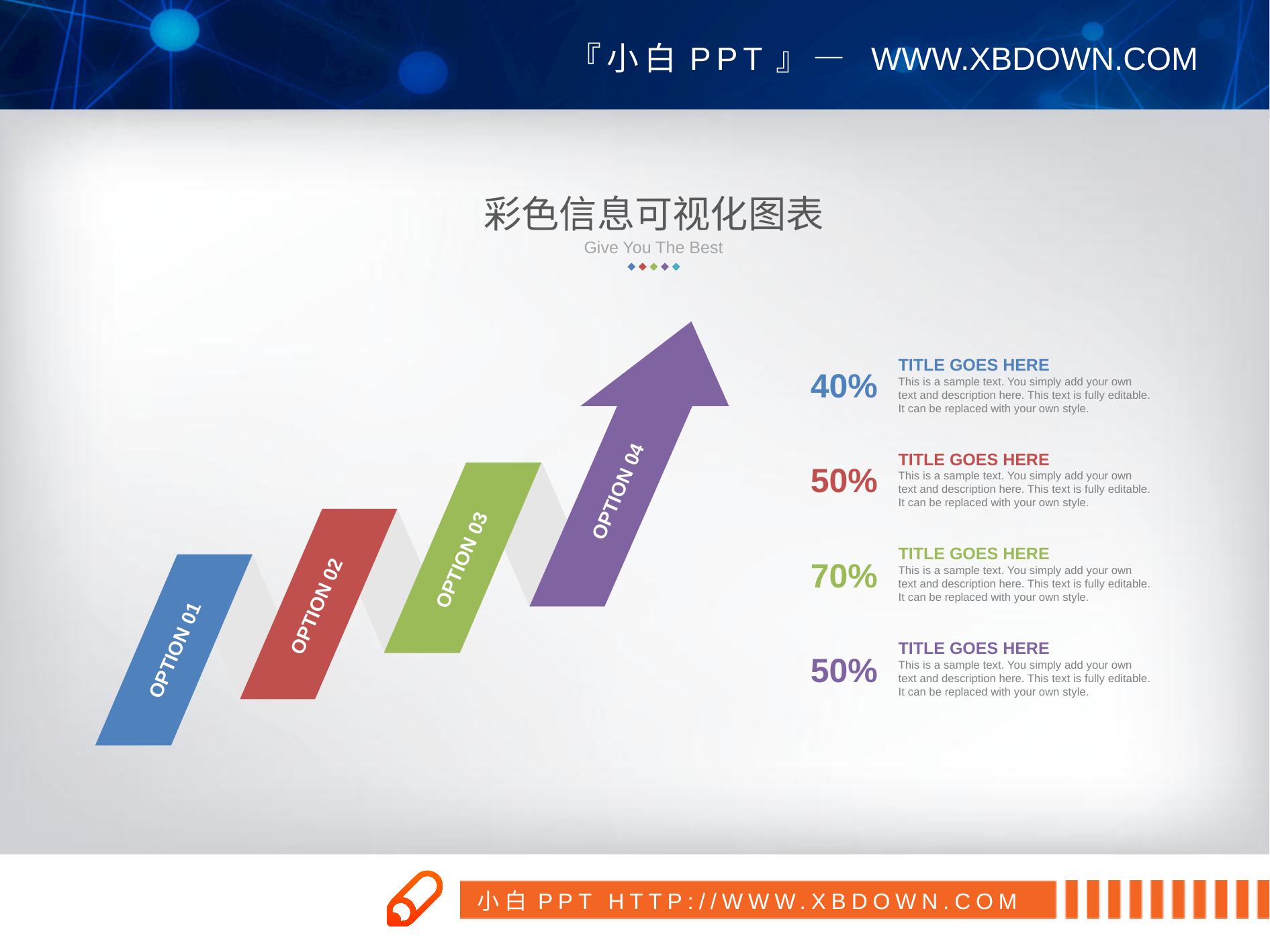

彩色信息可视化图表
Give You The Best

OPTION 04
TITLE GOES HERE
This is a sample text. You simply add your own text and description here. This text is fully editable. It can be replaced with your own style.
40%
TITLE GOES HERE
This is a sample text. You simply add your own text and description here. This text is fully editable. It can be replaced with your own style.
50%

OPTION 03

OPTION 02
TITLE GOES HERE
This is a sample text. You simply add your own text and description here. This text is fully editable. It can be replaced with your own style.
70%

OPTION 01
TITLE GOES HERE
This is a sample text. You simply add your own text and description here. This text is fully editable. It can be replaced with your own style.
50%